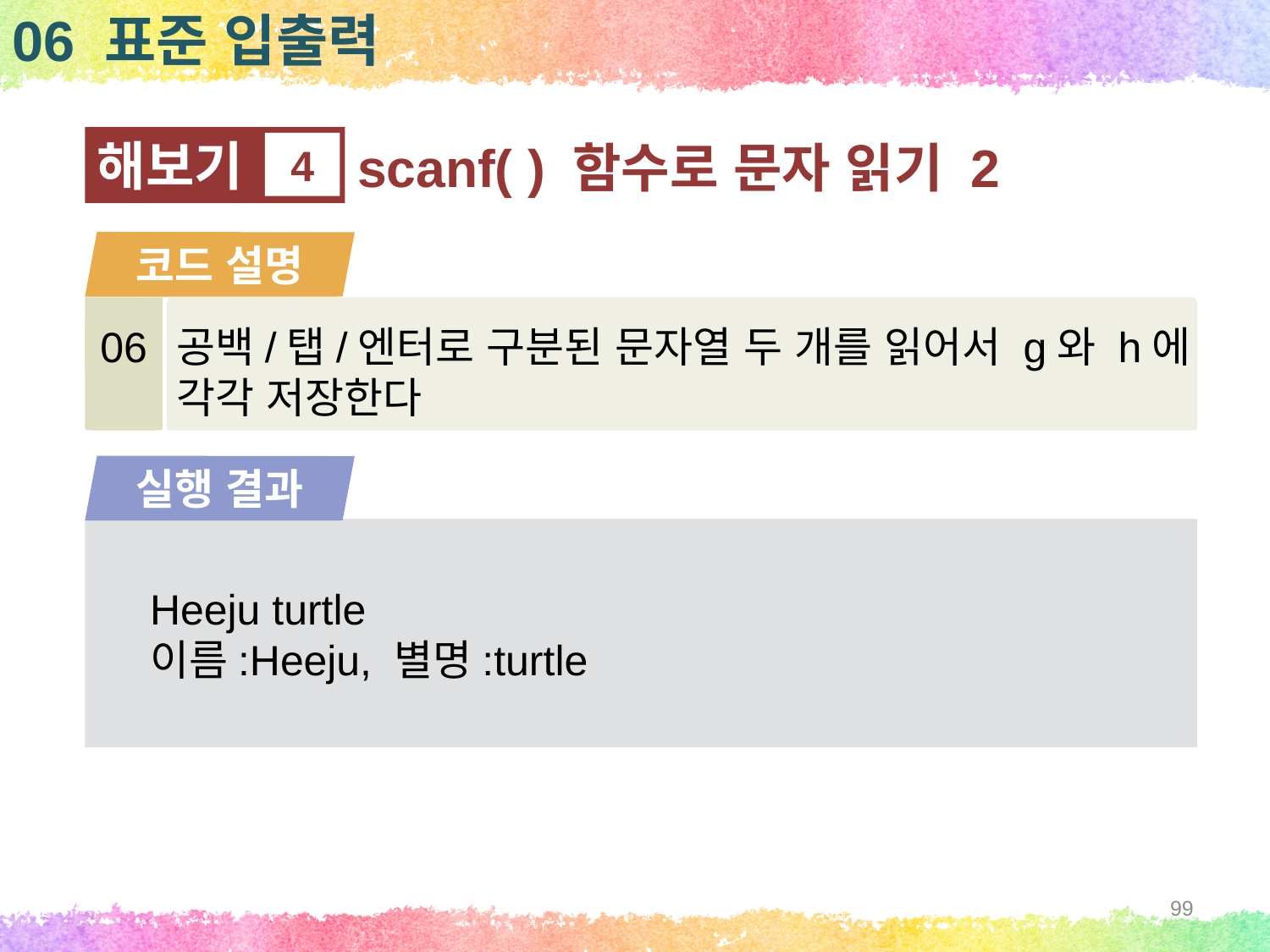

06 표준 입출력
해보기
4
scanf( ) 함수로 문자 읽기 2
코드 설명

06
공백/탭/엔터로 구분된 문자열 두 개를 읽어서 g와 h에 각각 저장한다
실행 결과
Heeju turtle
이름:Heeju, 별명:turtle
99